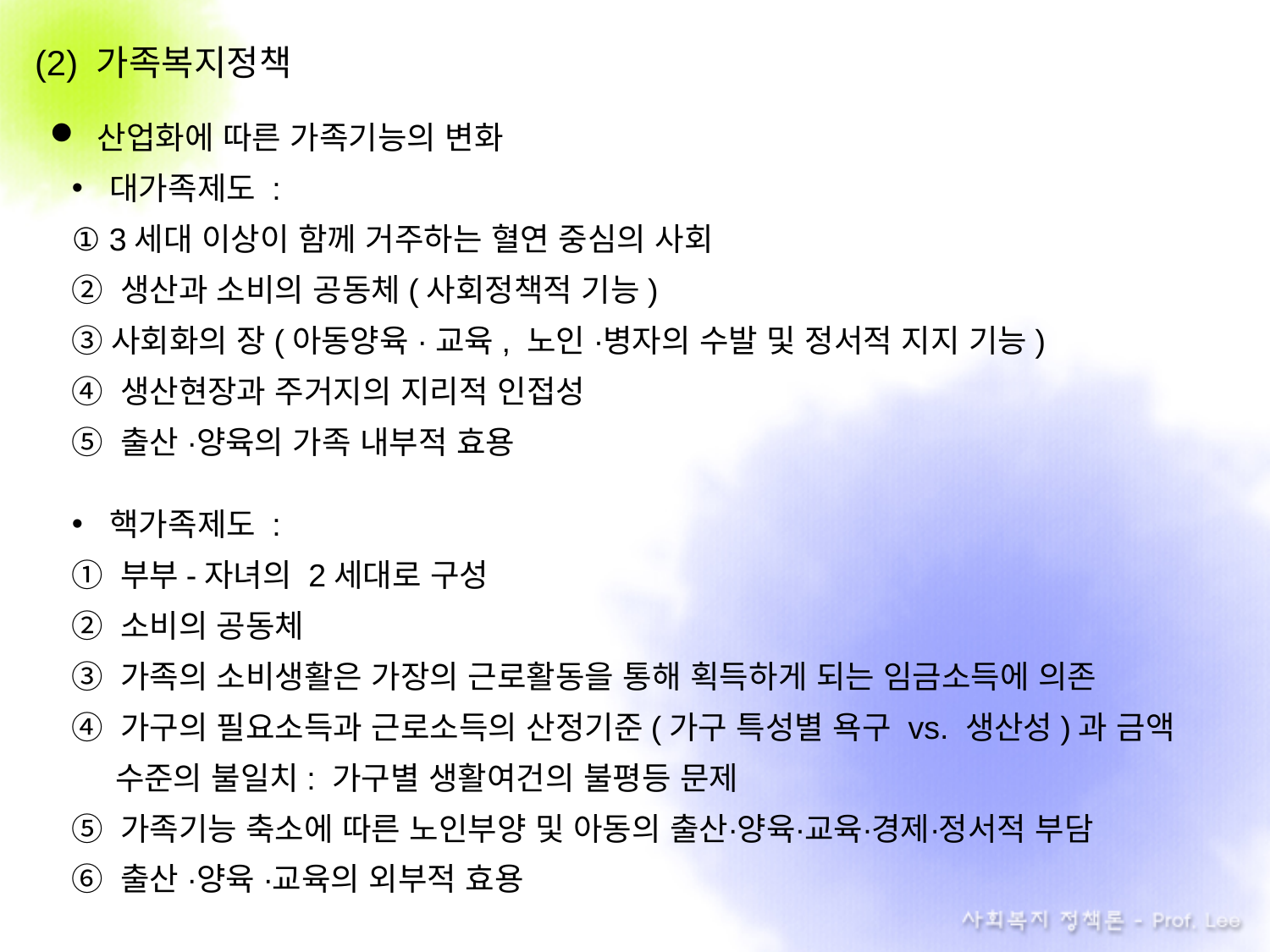

(2) 가족복지정책

산업화에 따른 가족기능의 변화
대가족제도 :
① 3세대 이상이 함께 거주하는 혈연 중심의 사회
② 생산과 소비의 공동체(사회정책적 기능)
③사회화의 장(아동양육 ∙ 교육, 노인 ∙병자의 수발 및 정서적 지지 기능)
④ 생산현장과 주거지의 지리적 인접성
⑤ 출산 ∙양육의 가족 내부적 효용

핵가족제도 :
① 부부-자녀의 2세대로 구성
② 소비의 공동체
③ 가족의 소비생활은 가장의 근로활동을 통해 획득하게 되는 임금소득에 의존
④ 가구의 필요소득과 근로소득의 산정기준(가구 특성별 욕구 vs. 생산성)과 금액
    수준의 불일치: 가구별 생활여건의 불평등 문제
⑤ 가족기능 축소에 따른 노인부양 및 아동의 출산∙양육∙교육∙경제∙정서적 부담
⑥ 출산 ∙양육 ∙교육의 외부적 효용